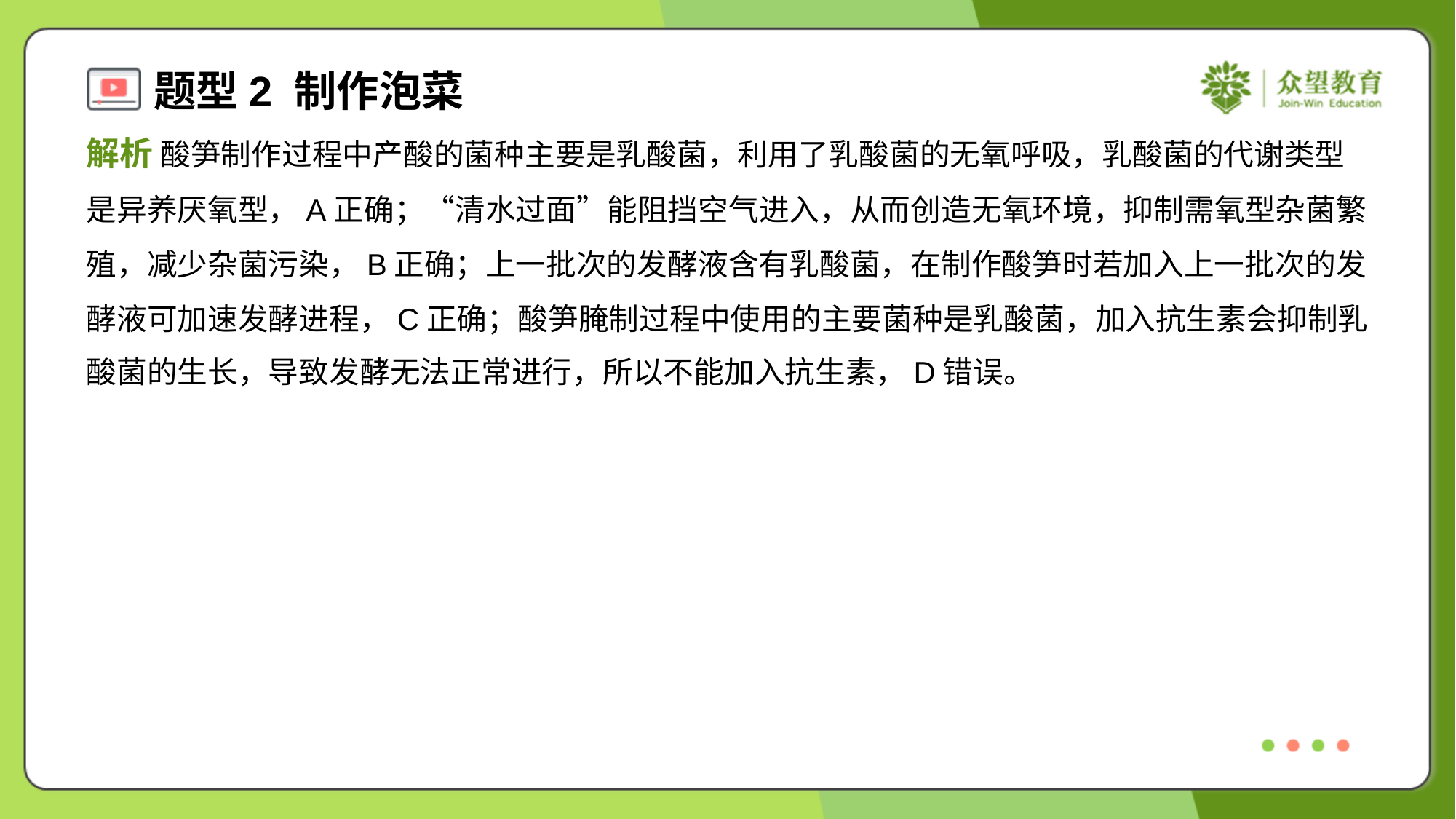

解析 酸笋制作过程中产酸的菌种主要是乳酸菌，利用了乳酸菌的无氧呼吸，乳酸菌的代谢类型
是异养厌氧型，A正确；“清水过面”能阻挡空气进入，从而创造无氧环境，抑制需氧型杂菌繁
殖，减少杂菌污染，B正确；上一批次的发酵液含有乳酸菌，在制作酸笋时若加入上一批次的发
酵液可加速发酵进程，C正确；酸笋腌制过程中使用的主要菌种是乳酸菌，加入抗生素会抑制乳
酸菌的生长，导致发酵无法正常进行，所以不能加入抗生素，D错误。